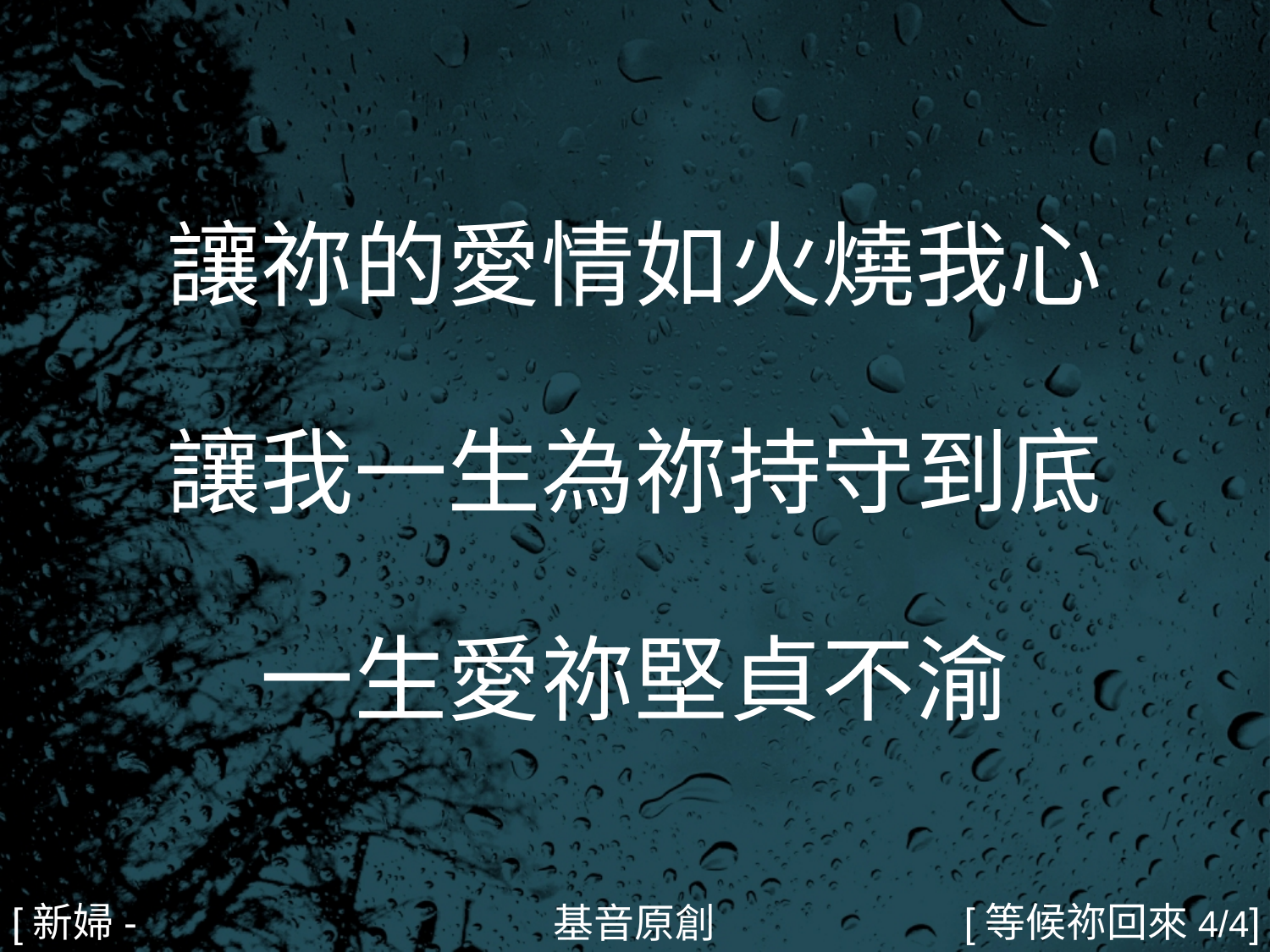

讓祢的愛情如火燒我心

讓我一生為祢持守到底

一生愛祢堅貞不渝
#

[新婦-3]
[等候祢回來4/4]
基音原創